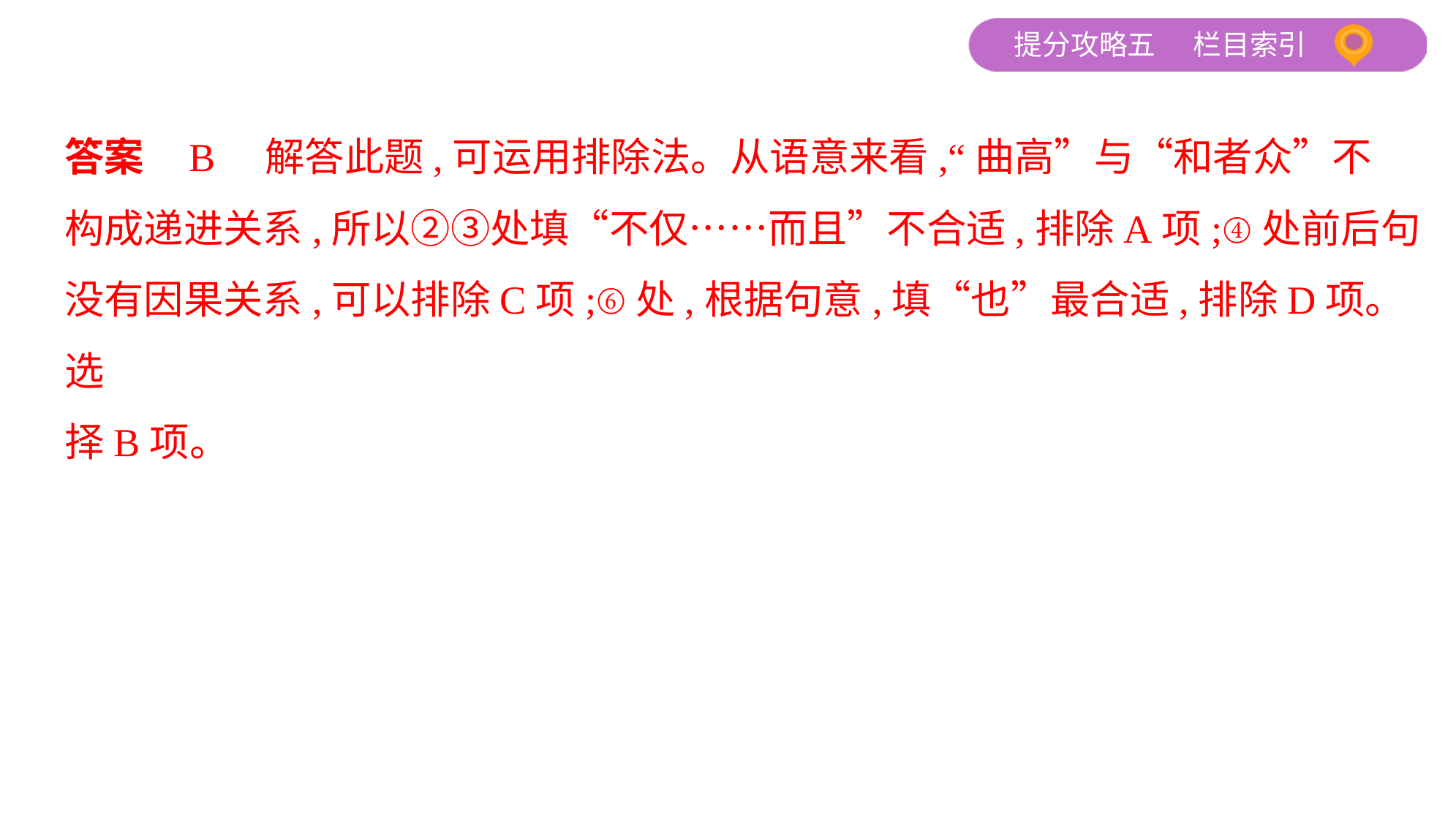

答案    B　解答此题,可运用排除法。从语意来看,“曲高”与“和者众”不
构成递进关系,所以②③处填“不仅……而且”不合适,排除A项;④处前后句
没有因果关系,可以排除C项;⑥处,根据句意,填“也”最合适,排除D项。选
择B项。